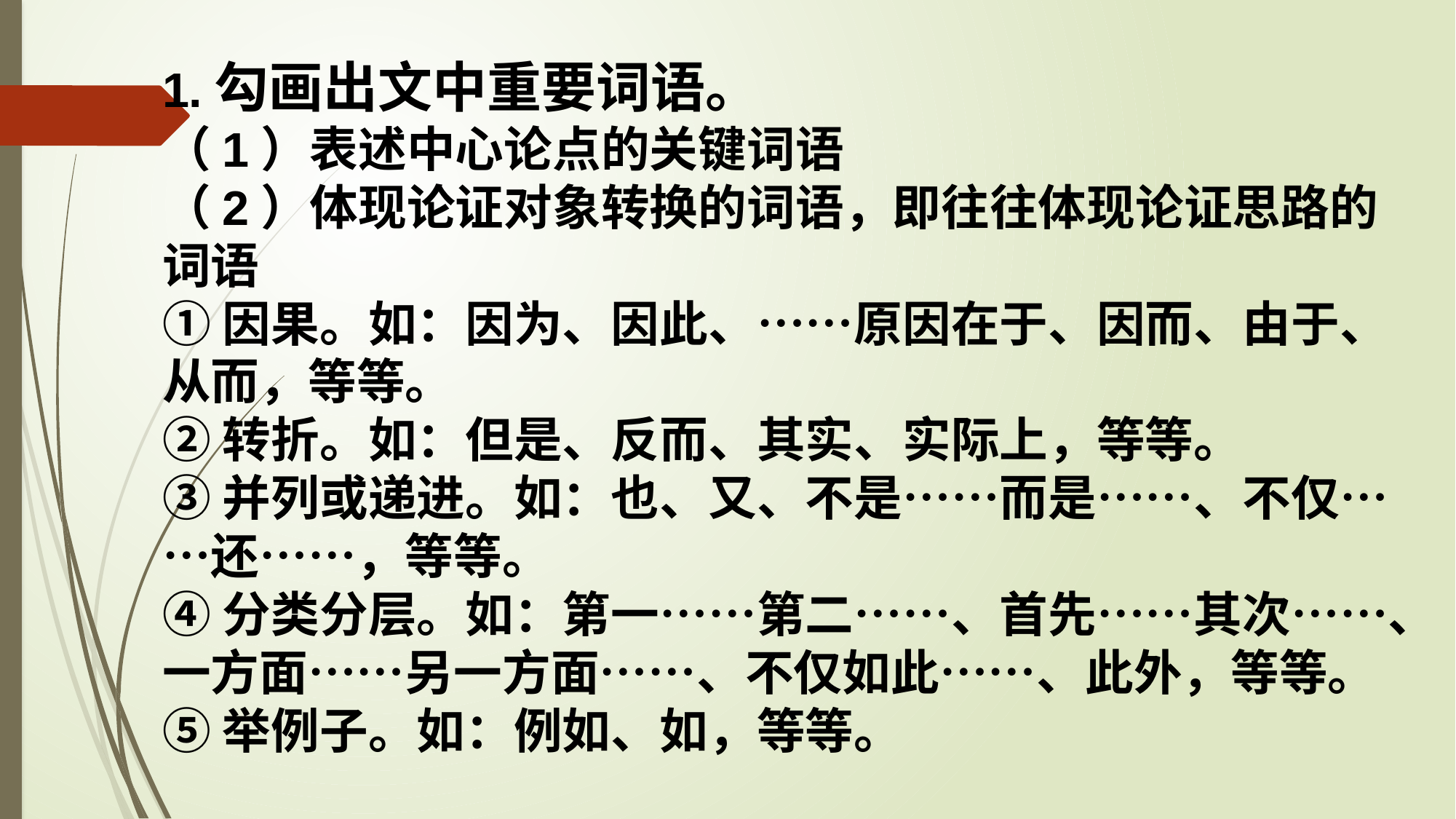

1.勾画出文中重要词语。
（1）表述中心论点的关键词语（2）体现论证对象转换的词语，即往往体现论证思路的词语
①因果。如：因为、因此、……原因在于、因而、由于、从而，等等。
②转折。如：但是、反而、其实、实际上，等等。
③并列或递进。如：也、又、不是……而是……、不仅……还……，等等。
④分类分层。如：第一……第二……、首先……其次……、一方面……另一方面……、不仅如此……、此外，等等。
⑤举例子。如：例如、如，等等。